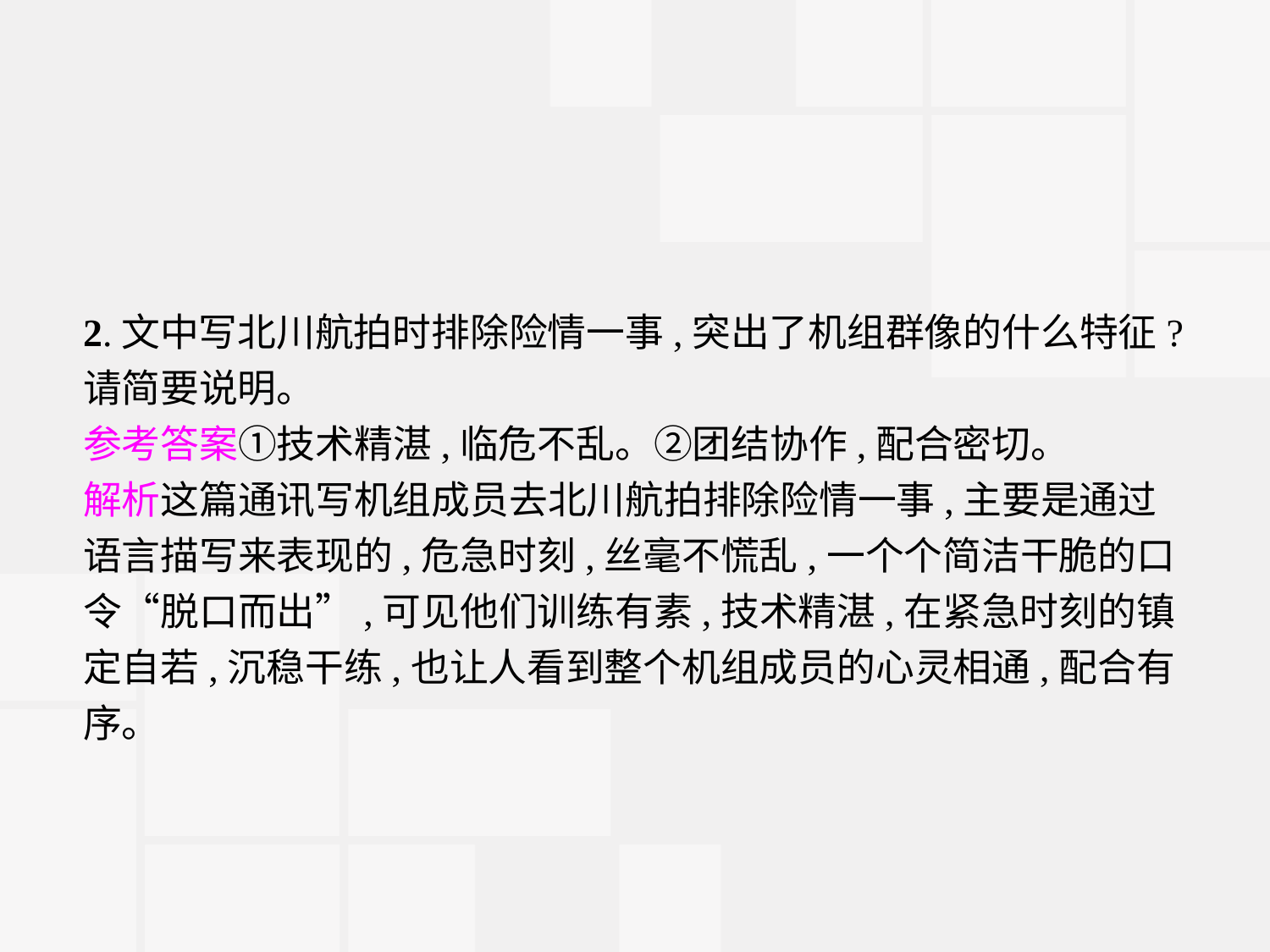

2.文中写北川航拍时排除险情一事,突出了机组群像的什么特征?请简要说明。
参考答案①技术精湛,临危不乱。②团结协作,配合密切。
解析这篇通讯写机组成员去北川航拍排除险情一事,主要是通过语言描写来表现的,危急时刻,丝毫不慌乱,一个个简洁干脆的口令“脱口而出”,可见他们训练有素,技术精湛,在紧急时刻的镇定自若,沉稳干练,也让人看到整个机组成员的心灵相通,配合有序。